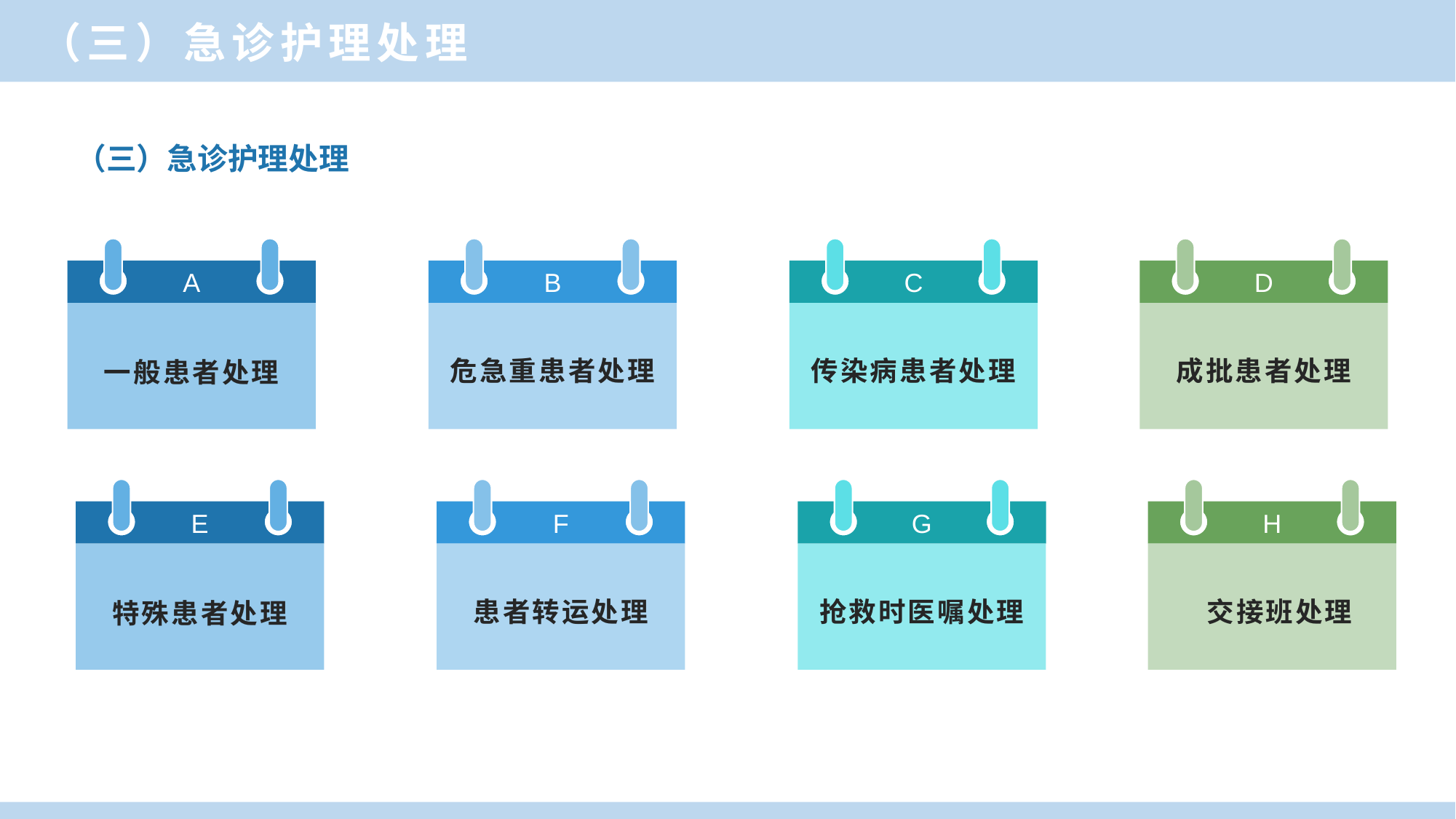

（三）急诊护理处理
（三）急诊护理处理

A

一般患者处理

B

危急重患者处理

C

传染病患者处理

D

成批患者处理

E

特殊患者处理

F

患者转运处理

G

抢救时医嘱处理

H

 交接班处理